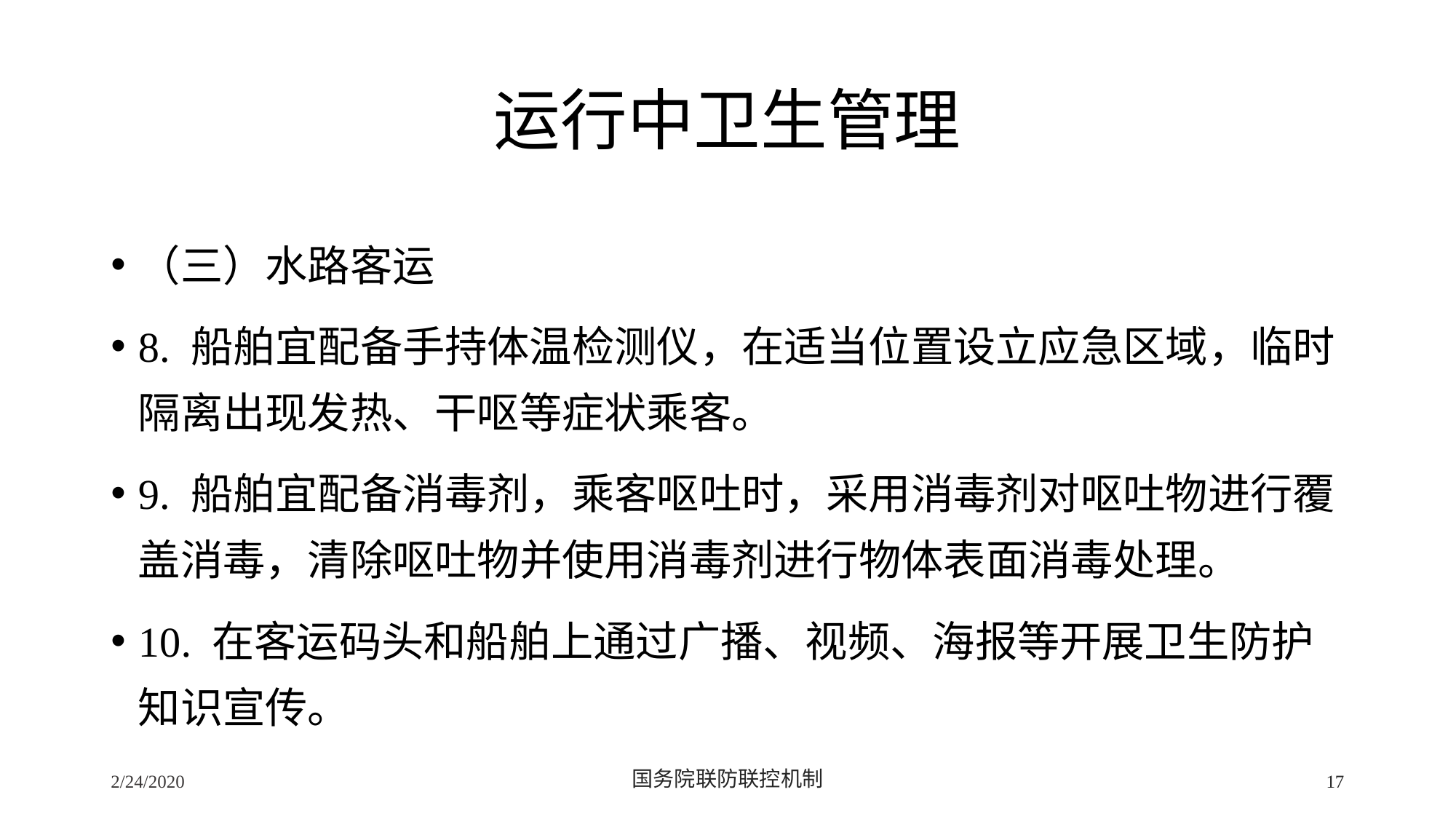

# 运行中卫生管理
（三）水路客运
8. 船舶宜配备手持体温检测仪，在适当位置设立应急区域，临时隔离出现发热、干呕等症状乘客。
9. 船舶宜配备消毒剂，乘客呕吐时，采用消毒剂对呕吐物进行覆盖消毒，清除呕吐物并使用消毒剂进行物体表面消毒处理。
10. 在客运码头和船舶上通过广播、视频、海报等开展卫生防护知识宣传。
2/24/2020
国务院联防联控机制
17